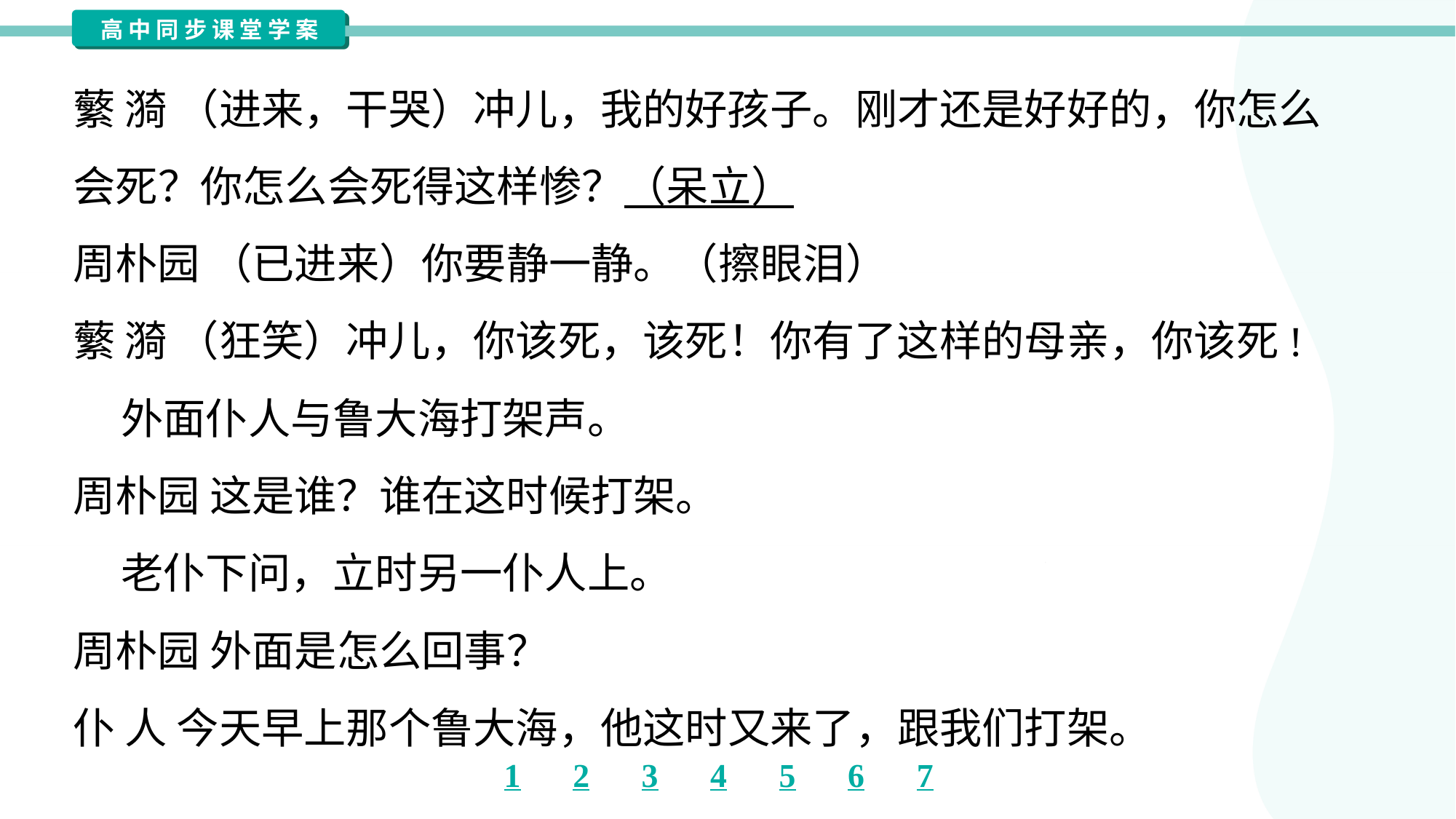

蘩 漪 （进来，干哭）冲儿，我的好孩子。刚才还是好好的，你怎么
会死？你怎么会死得这样惨？（呆立）
周朴园 （已进来）你要静一静。（擦眼泪）
蘩 漪 （狂笑）冲儿，你该死，该死！你有了这样的母亲，你该死!
    外面仆人与鲁大海打架声。
周朴园 这是谁？谁在这时候打架。
    老仆下问，立时另一仆人上。
周朴园 外面是怎么回事？
仆 人 今天早上那个鲁大海，他这时又来了，跟我们打架。